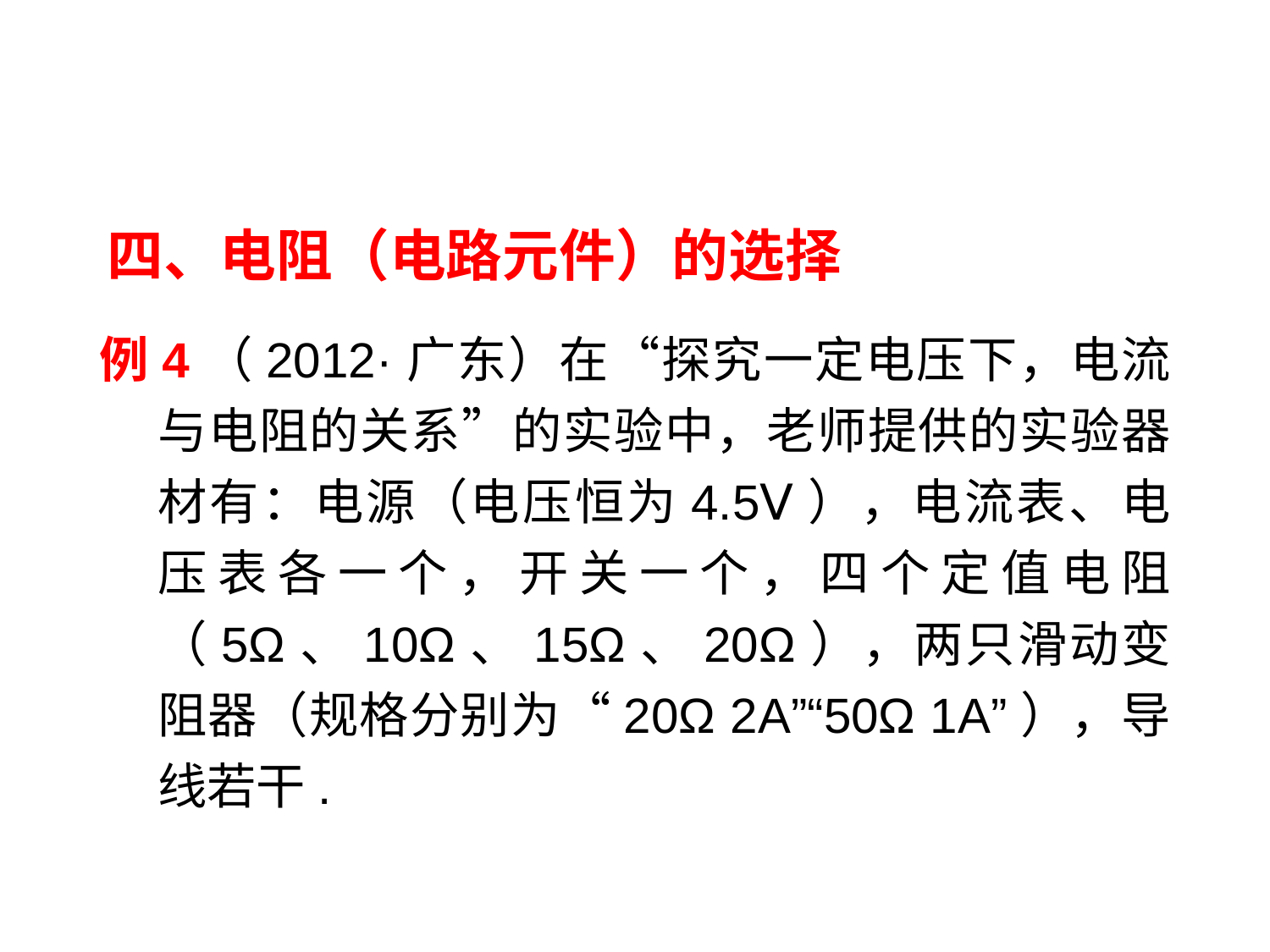

四、电阻（电路元件）的选择
例4（2012·广东）在“探究一定电压下，电流与电阻的关系”的实验中，老师提供的实验器材有：电源（电压恒为4.5Ⅴ），电流表、电压表各一个，开关一个，四个定值电阻（5Ω、10Ω、15Ω、20Ω），两只滑动变阻器（规格分别为“20Ω 2A”“50Ω 1A”），导线若干.